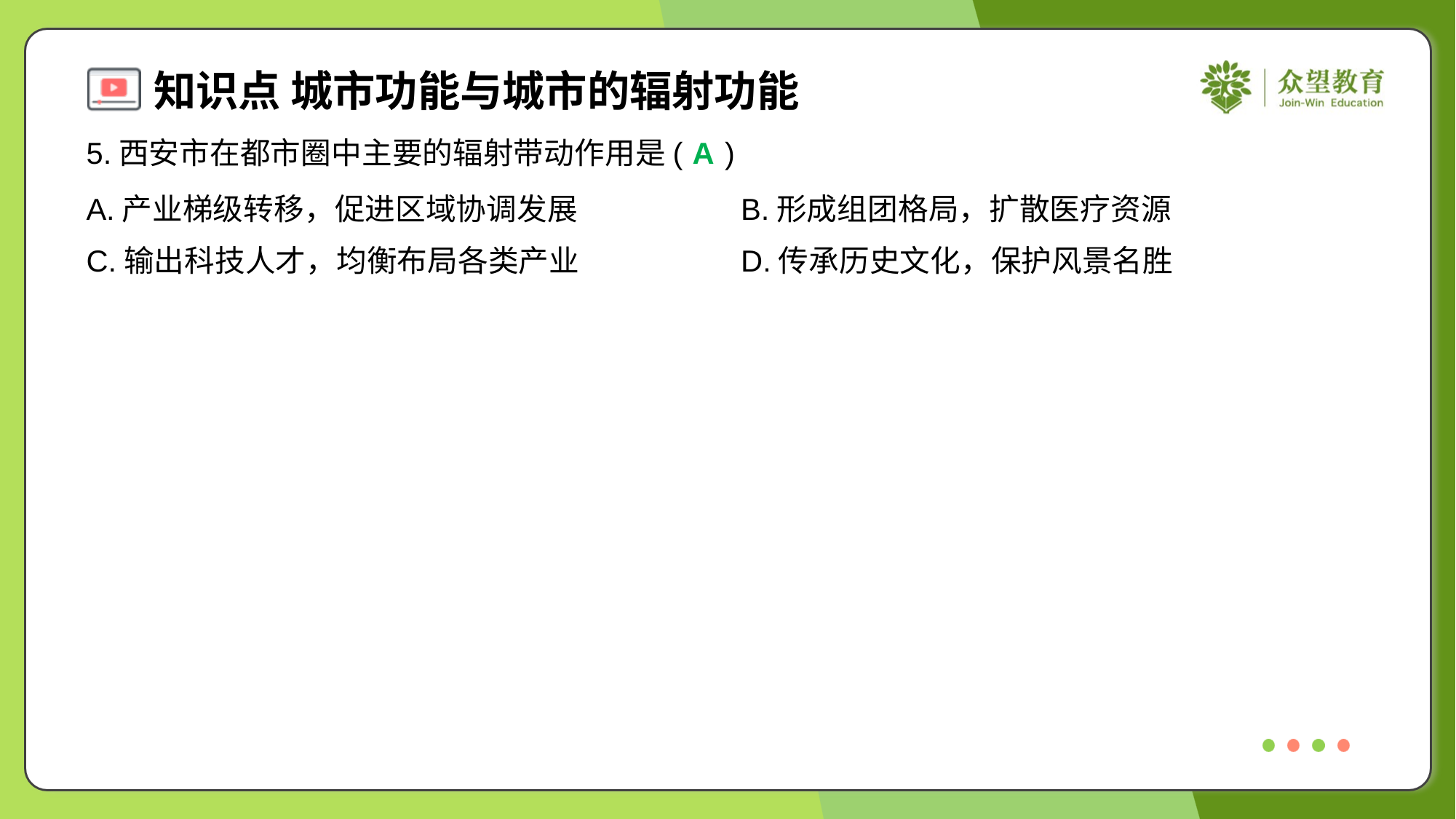

5.西安市在都市圈中主要的辐射带动作用是(     )
A
A.产业梯级转移，促进区域协调发展	B.形成组团格局，扩散医疗资源
C.输出科技人才，均衡布局各类产业	D.传承历史文化，保护风景名胜